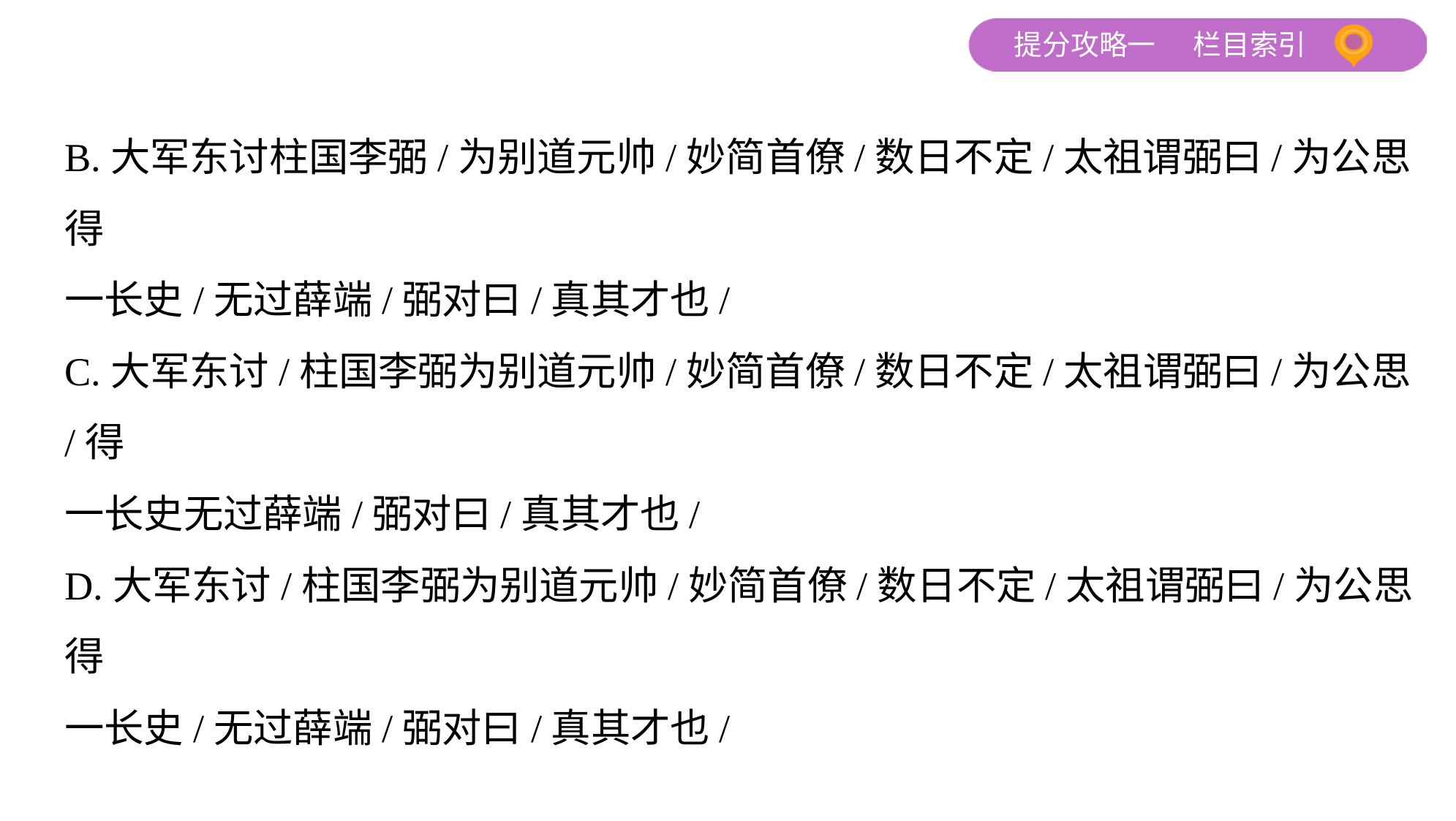

B.大军东讨柱国李弼/为别道元帅/妙简首僚/数日不定/太祖谓弼曰/为公思得
一长史/无过薛端/弼对曰/真其才也/
C.大军东讨/柱国李弼为别道元帅/妙简首僚/数日不定/太祖谓弼曰/为公思/得
一长史无过薛端/弼对曰/真其才也/
D.大军东讨/柱国李弼为别道元帅/妙简首僚/数日不定/太祖谓弼曰/为公思得
一长史/无过薛端/弼对曰/真其才也/